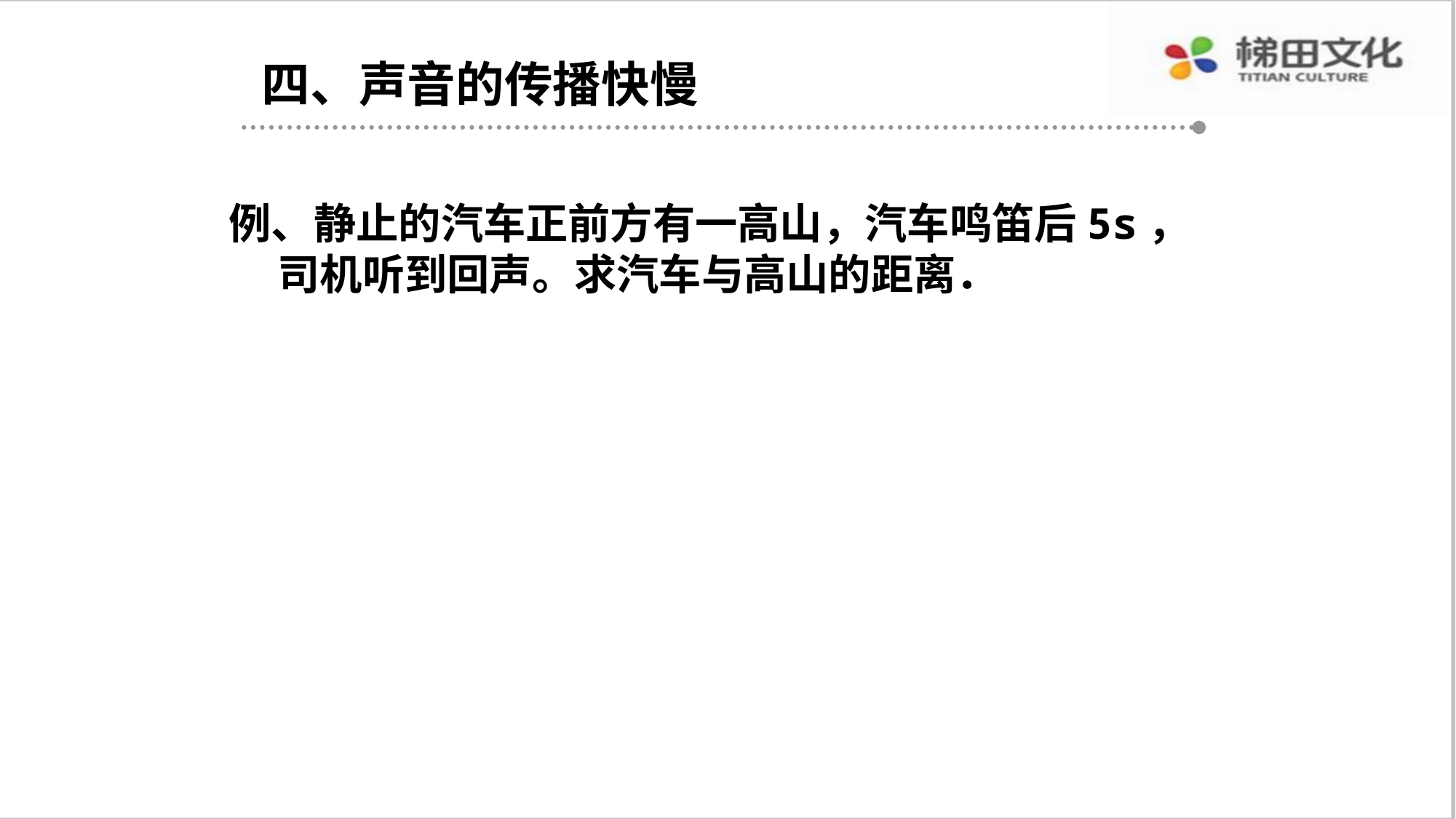

四、声音的传播快慢

例、静止的汽车正前方有一高山，汽车鸣笛后5s，
    司机听到回声。求汽车与高山的距离．